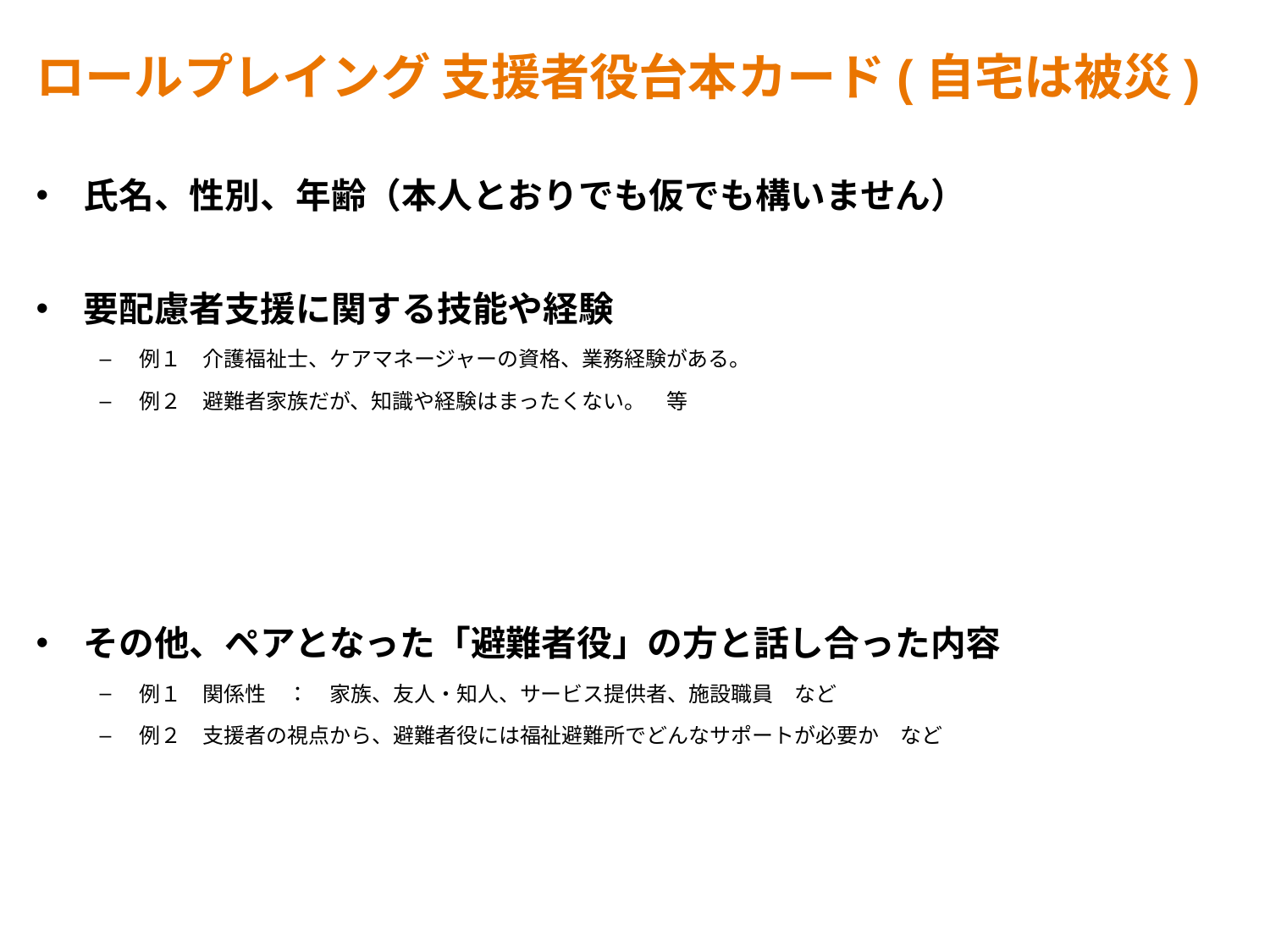

# ロールプレイング 支援者役台本カード(自宅は被災)
氏名、性別、年齢（本人とおりでも仮でも構いません）
要配慮者支援に関する技能や経験
例１　介護福祉士、ケアマネージャーの資格、業務経験がある。
例２　避難者家族だが、知識や経験はまったくない。　等

その他、ペアとなった「避難者役」の方と話し合った内容
例１　関係性　：　家族、友人・知人、サービス提供者、施設職員　など
例２　支援者の視点から、避難者役には福祉避難所でどんなサポートが必要か　など